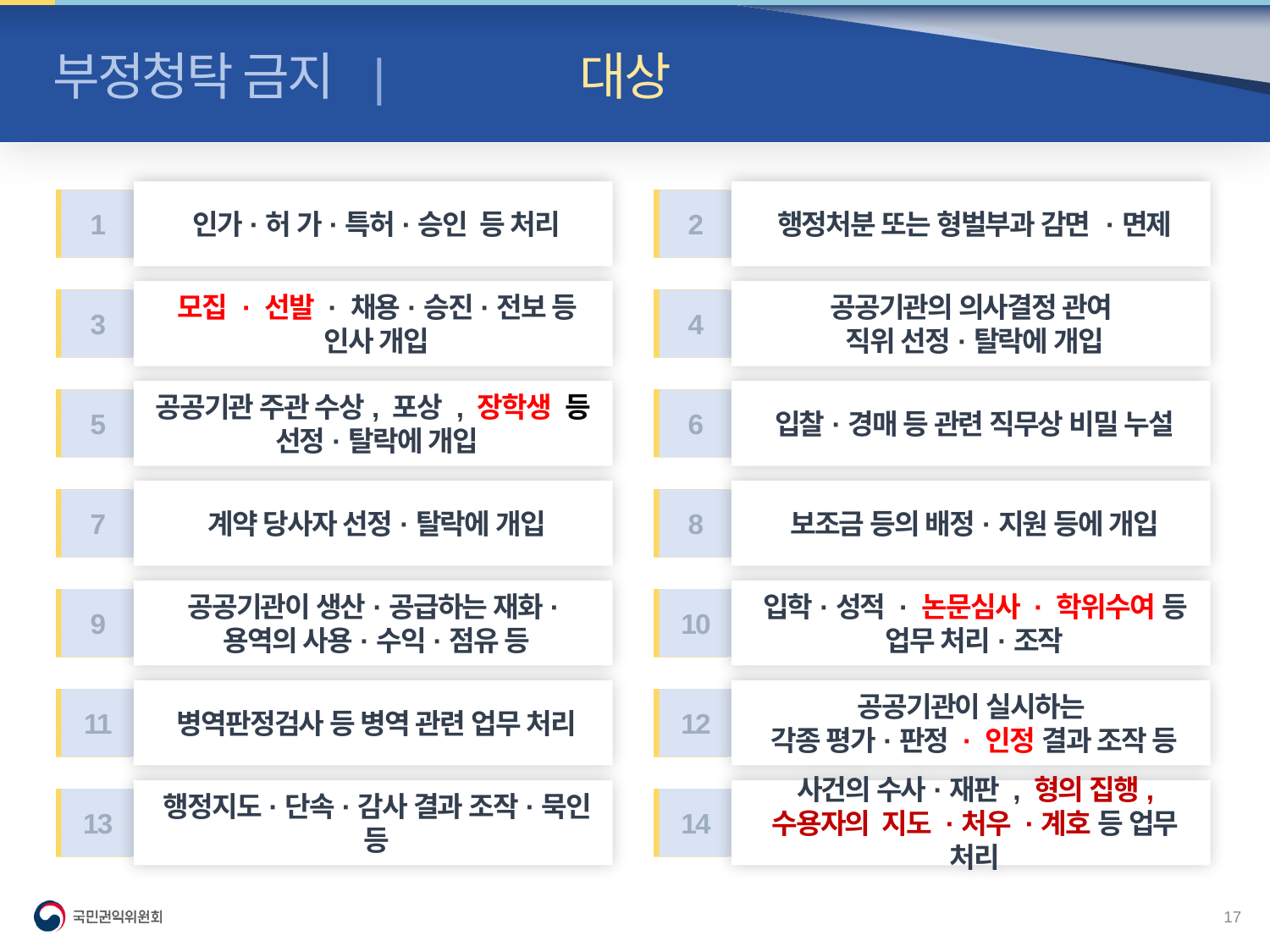

부정청탁 금지  |  14가지 대상직무
인가·허 가·특허·승인  등 처리
행정처분 또는 형벌부과 감면 ·면제
1
2
모집 · 선발 · 채용·승진·전보 등 인사 개입
공공기관의 의사결정 관여
직위 선정·탈락에 개입
3
4
공공기관 주관 수상, 포상 , 장학생  등
선정·탈락에 개입
입찰·경매 등 관련 직무상 비밀 누설
5
6
계약 당사자 선정·탈락에 개입
보조금 등의 배정·지원 등에 개입
7
8
공공기관이 생산·공급하는 재화·용역의 사용·수익·점유 등
입학·성적 · 논문심사 · 학위수여 등 업무 처리·조작
9
10
병역판정검사 등 병역 관련 업무 처리
공공기관이 실시하는
각종 평가·판정 · 인정 결과 조작 등
11
12
행정지도·단속·감사 결과 조작·묵인 등
사건의 수사·재판 , 형의 집행, 수용자의  지도 ·처우 ·계호 등 업무 처리
13
14
17